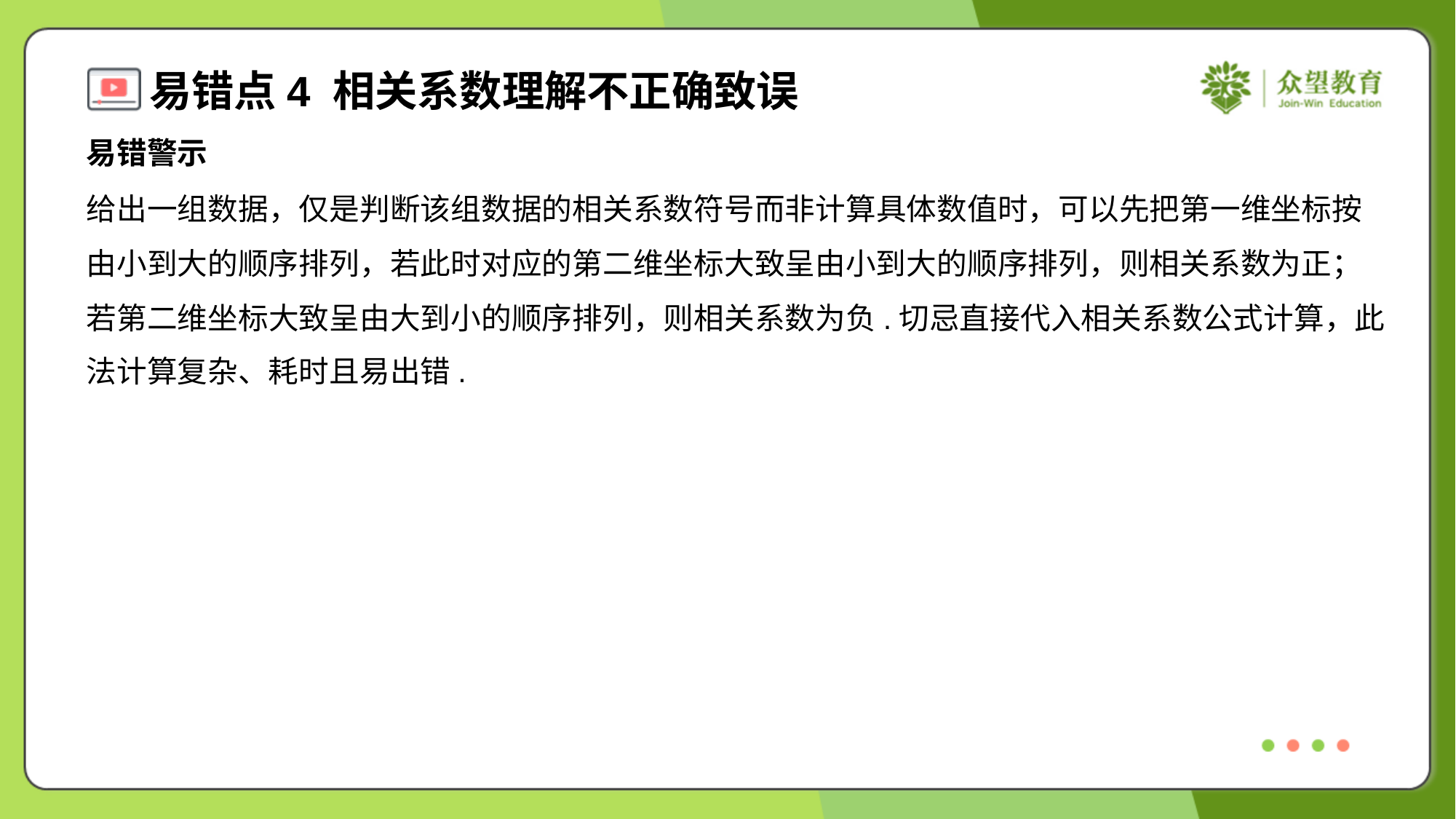

易错警示
给出一组数据，仅是判断该组数据的相关系数符号而非计算具体数值时，可以先把第一维坐标按
由小到大的顺序排列，若此时对应的第二维坐标大致呈由小到大的顺序排列，则相关系数为正；
若第二维坐标大致呈由大到小的顺序排列，则相关系数为负.切忌直接代入相关系数公式计算，此
法计算复杂、耗时且易出错.